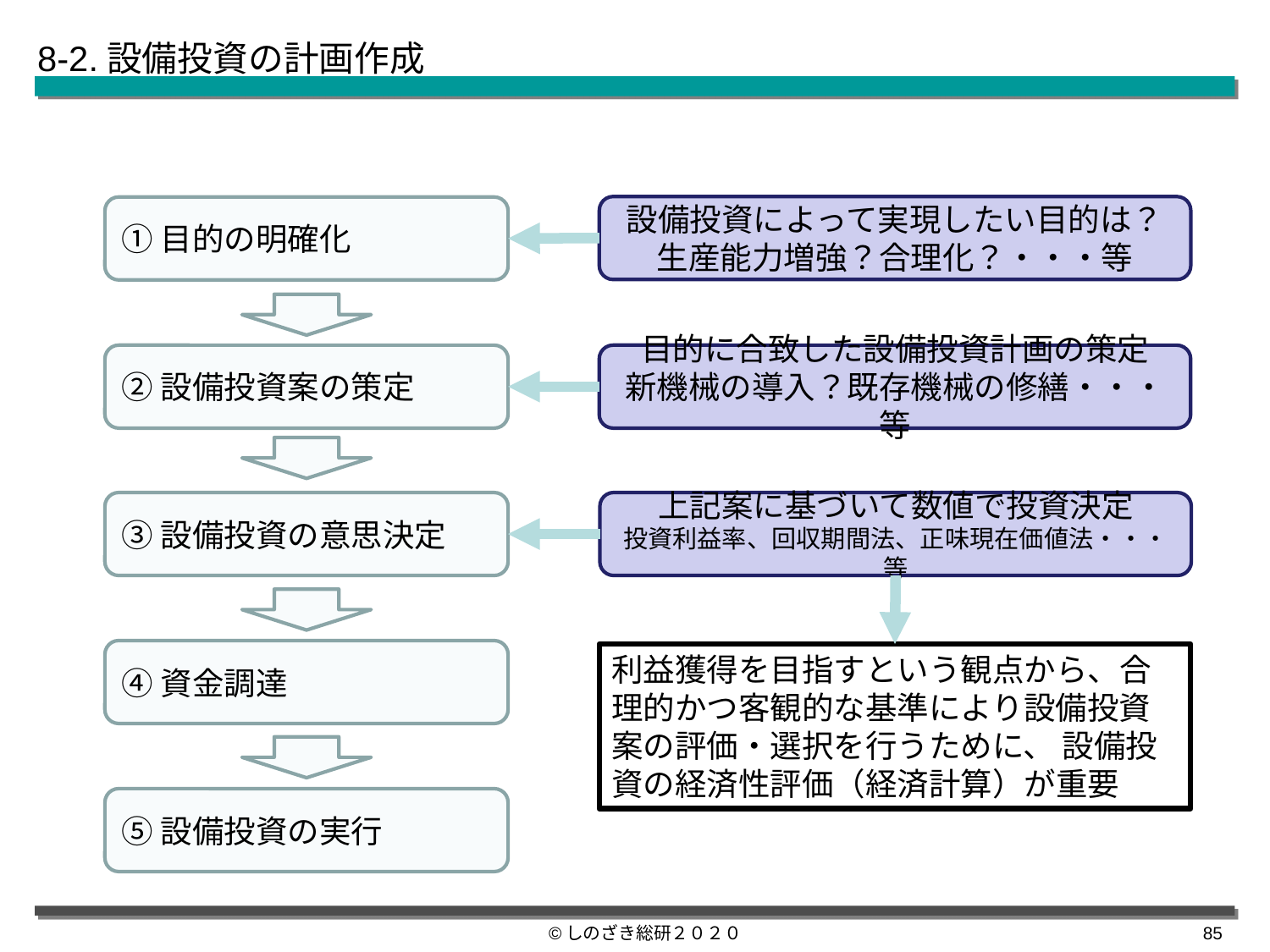

8-2.設備投資の計画作成
設備投資によって実現したい目的は？
生産能力増強？合理化？・・・等
①目的の明確化

②設備投資案の策定
目的に合致した設備投資計画の策定
新機械の導入？既存機械の修繕・・・等

③設備投資の意思決定
上記案に基づいて数値で投資決定
投資利益率、回収期間法、正味現在価値法・・・等

④資金調達
利益獲得を目指すという観点から、合理的かつ客観的な基準により設備投資案の評価・選択を行うために、 設備投資の経済性評価（経済計算）が重要

⑤設備投資の実行
©しのざき総研２０２０
85